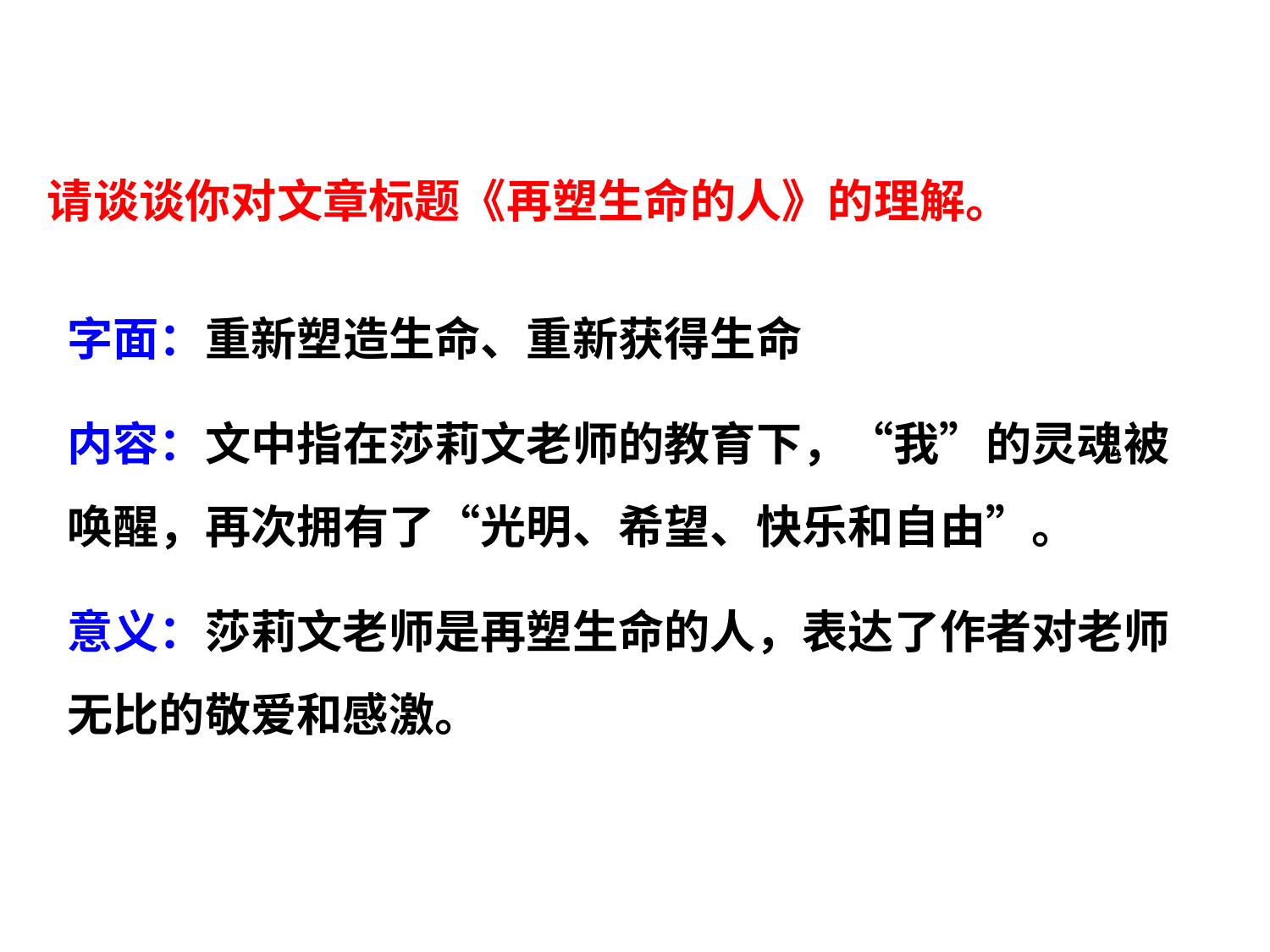

请谈谈你对文章标题《再塑生命的人》的理解。
字面：重新塑造生命、重新获得生命
内容：文中指在莎莉文老师的教育下，“我”的灵魂被唤醒，再次拥有了“光明、希望、快乐和自由”。
意义：莎莉文老师是再塑生命的人，表达了作者对老师无比的敬爱和感激。